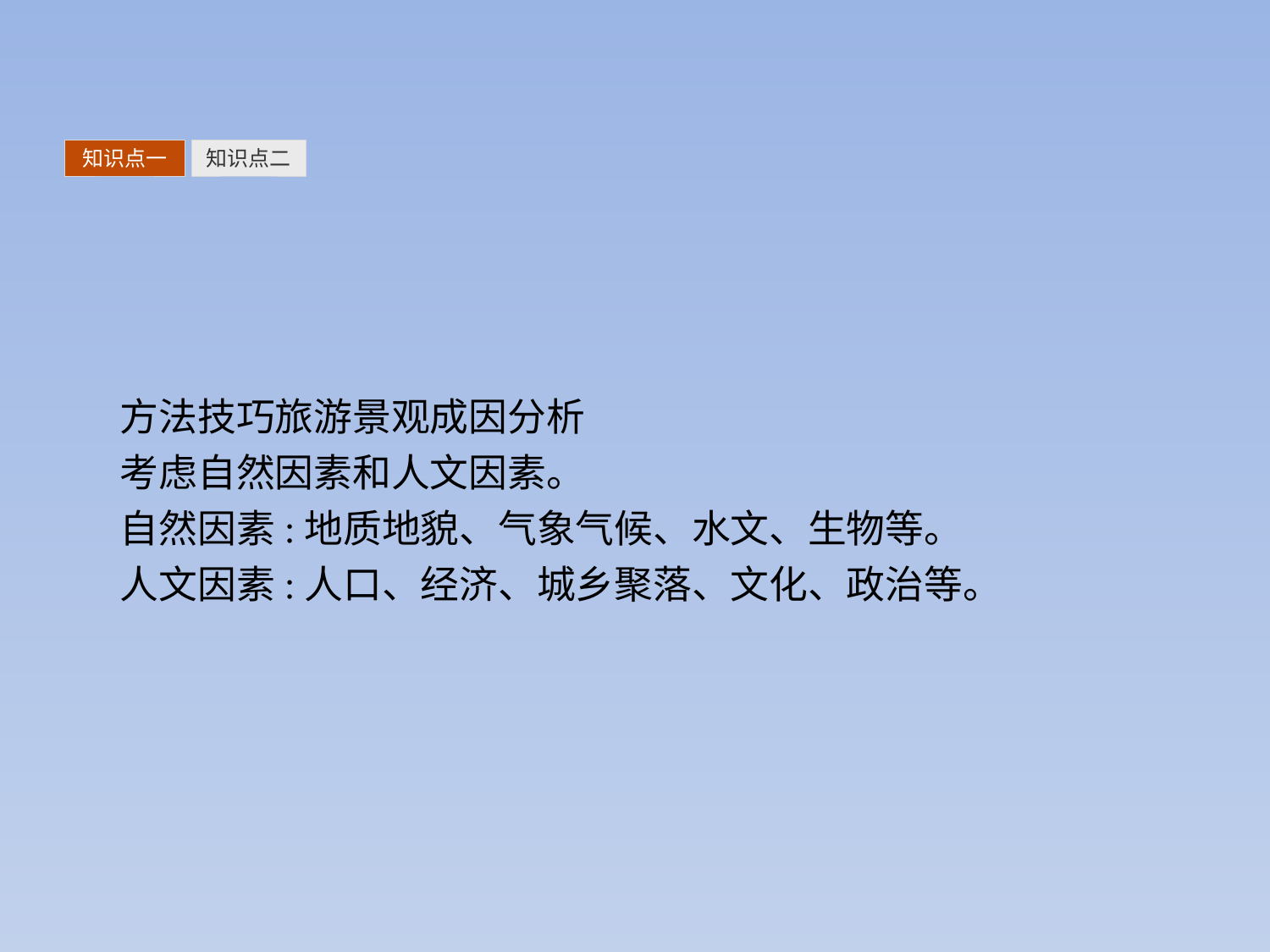

知识点一
知识点二
方法技巧旅游景观成因分析
考虑自然因素和人文因素。
自然因素:地质地貌、气象气候、水文、生物等。
人文因素:人口、经济、城乡聚落、文化、政治等。